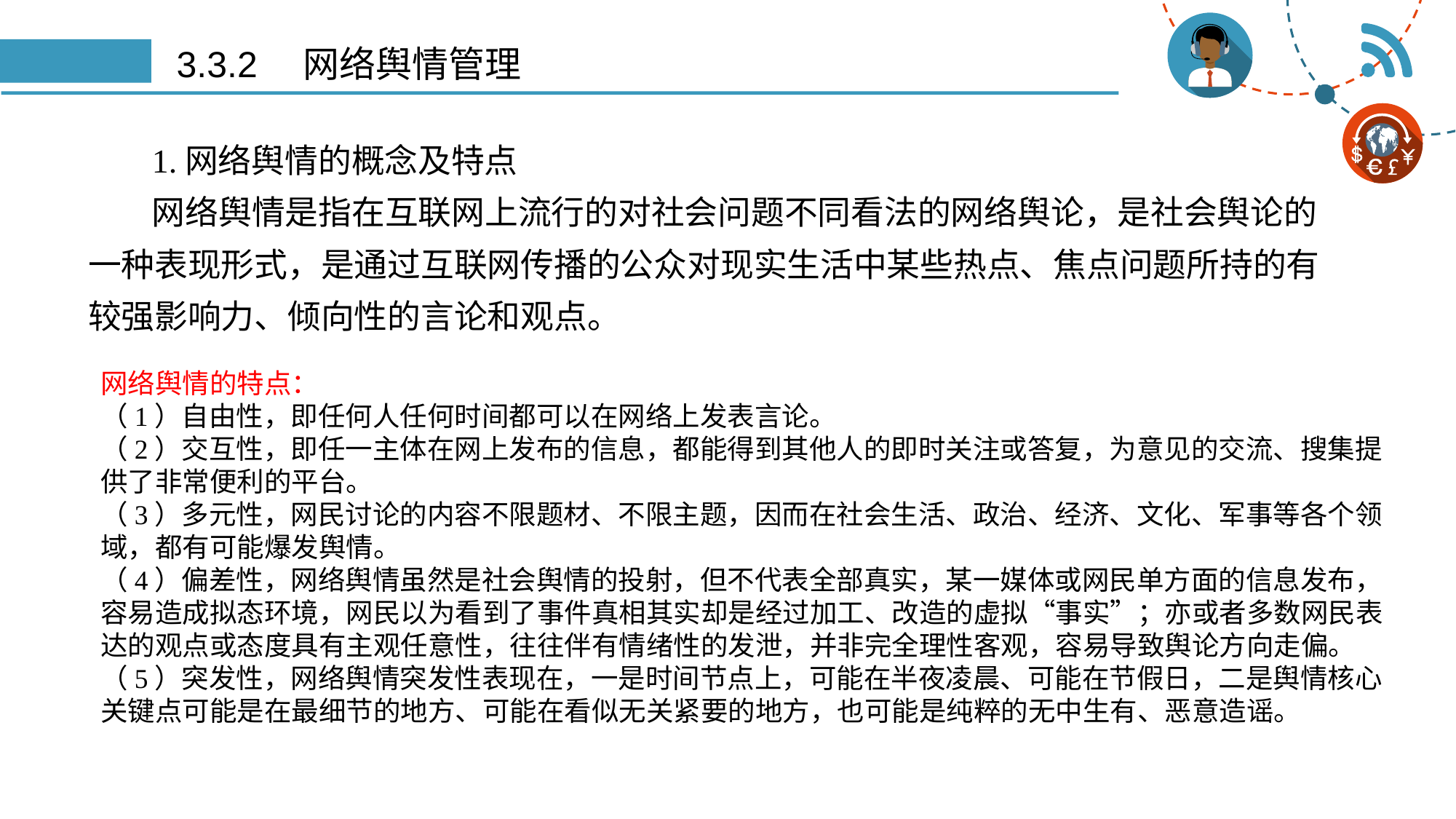

# 3.3.2　网络舆情管理
1.网络舆情的概念及特点
网络舆情是指在互联网上流行的对社会问题不同看法的网络舆论，是社会舆论的一种表现形式，是通过互联网传播的公众对现实生活中某些热点、焦点问题所持的有较强影响力、倾向性的言论和观点。
网络舆情的特点：
（1）自由性，即任何人任何时间都可以在网络上发表言论。
（2）交互性，即任一主体在网上发布的信息，都能得到其他人的即时关注或答复，为意见的交流、搜集提供了非常便利的平台。
（3）多元性，网民讨论的内容不限题材、不限主题，因而在社会生活、政治、经济、文化、军事等各个领域，都有可能爆发舆情。
（4）偏差性，网络舆情虽然是社会舆情的投射，但不代表全部真实，某一媒体或网民单方面的信息发布，容易造成拟态环境，网民以为看到了事件真相其实却是经过加工、改造的虚拟“事实”；亦或者多数网民表达的观点或态度具有主观任意性，往往伴有情绪性的发泄，并非完全理性客观，容易导致舆论方向走偏。
（5）突发性，网络舆情突发性表现在，一是时间节点上，可能在半夜凌晨、可能在节假日，二是舆情核心关键点可能是在最细节的地方、可能在看似无关紧要的地方，也可能是纯粹的无中生有、恶意造谣。